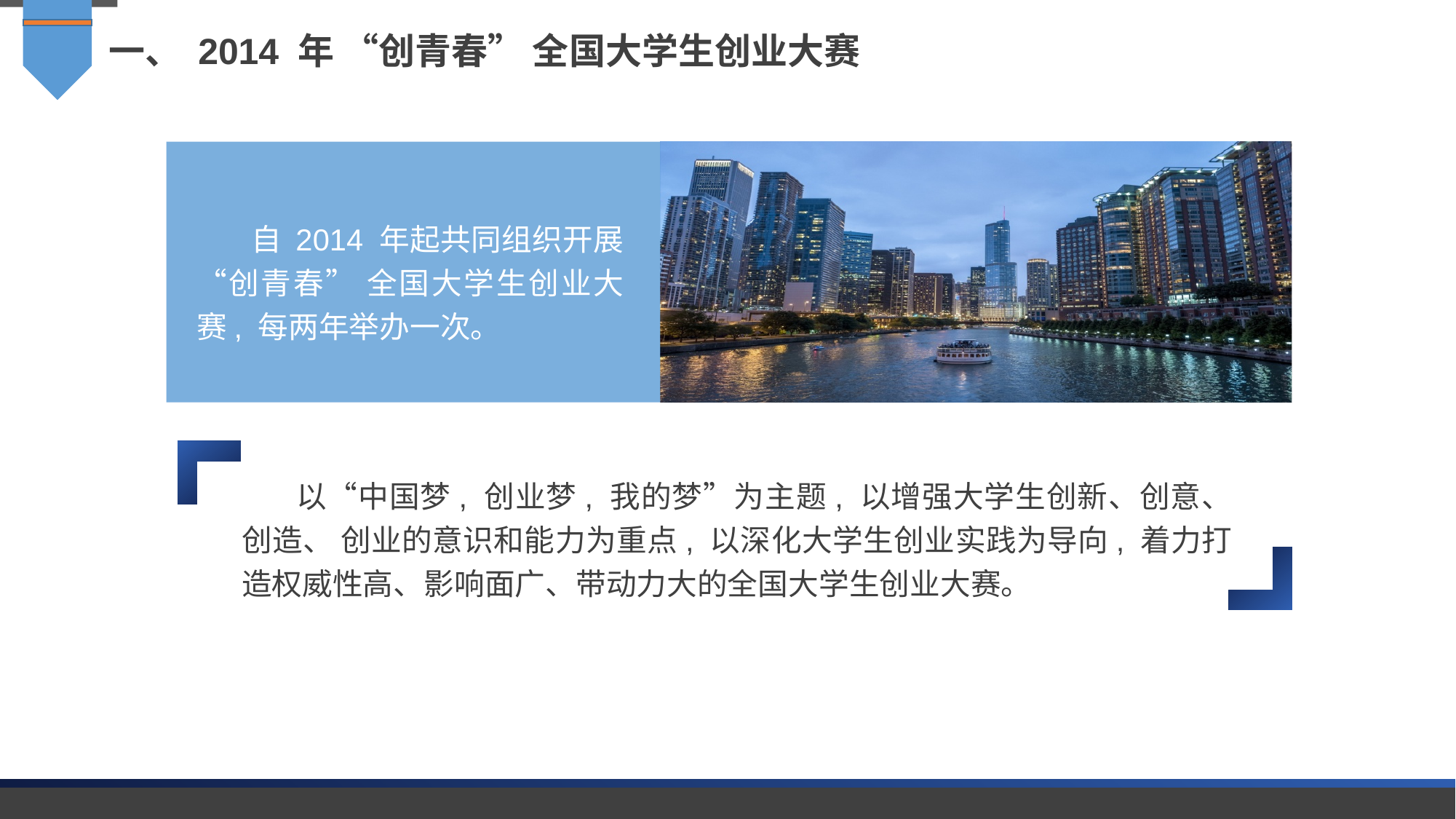

一、 2014 年 “创青春” 全国大学生创业大赛

自 2014 年起共同组织开展“创青春” 全国大学生创业大赛, 每两年举办一次。

以“中国梦, 创业梦, 我的梦”为主题, 以增强大学生创新、创意、创造、 创业的意识和能力为重点, 以深化大学生创业实践为导向, 着力打造权威性高、影响面广、带动力大的全国大学生创业大赛。